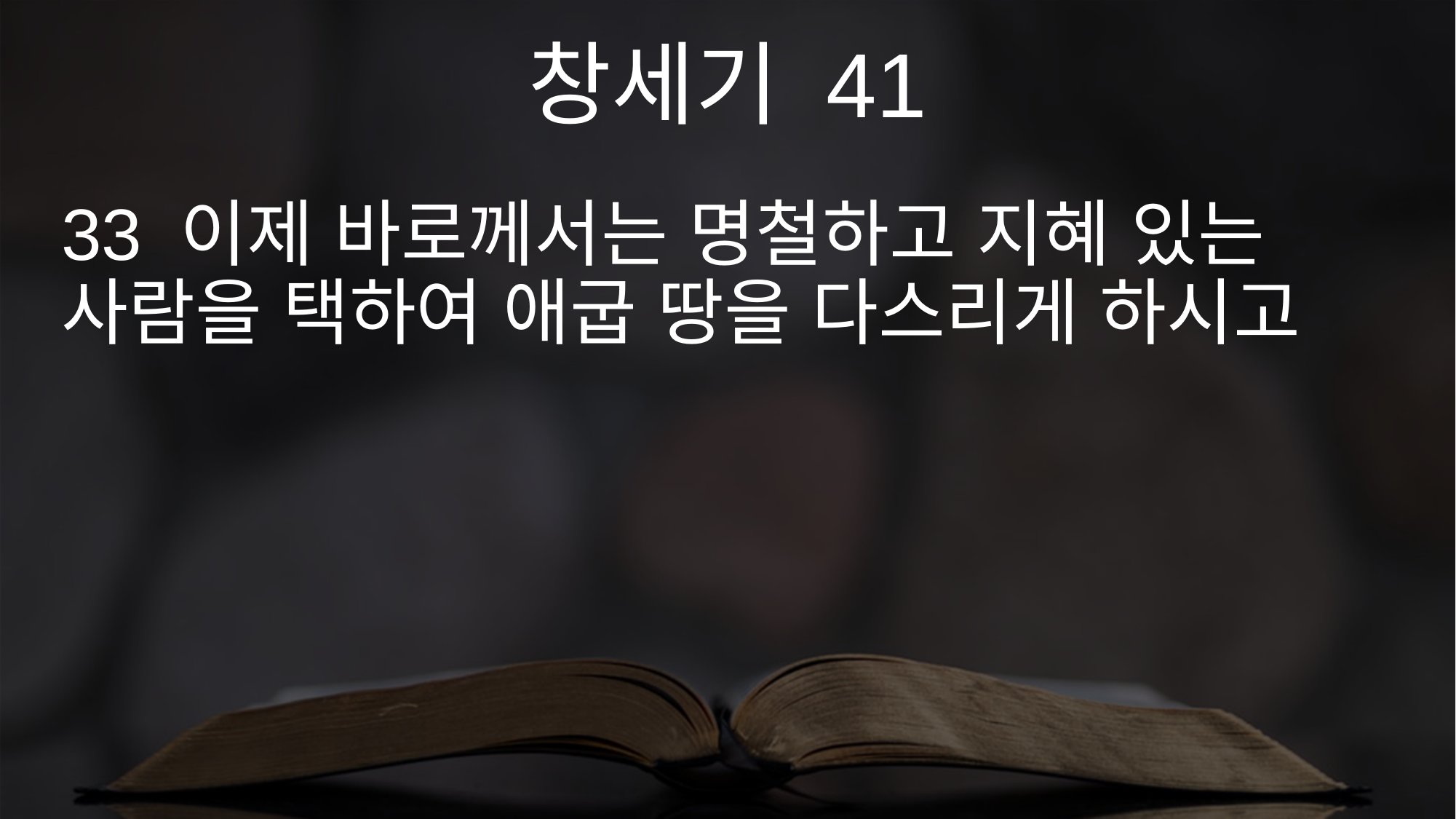

창세기 41
33 이제 바로께서는 명철하고 지혜 있는 사람을 택하여 애굽 땅을 다스리게 하시고